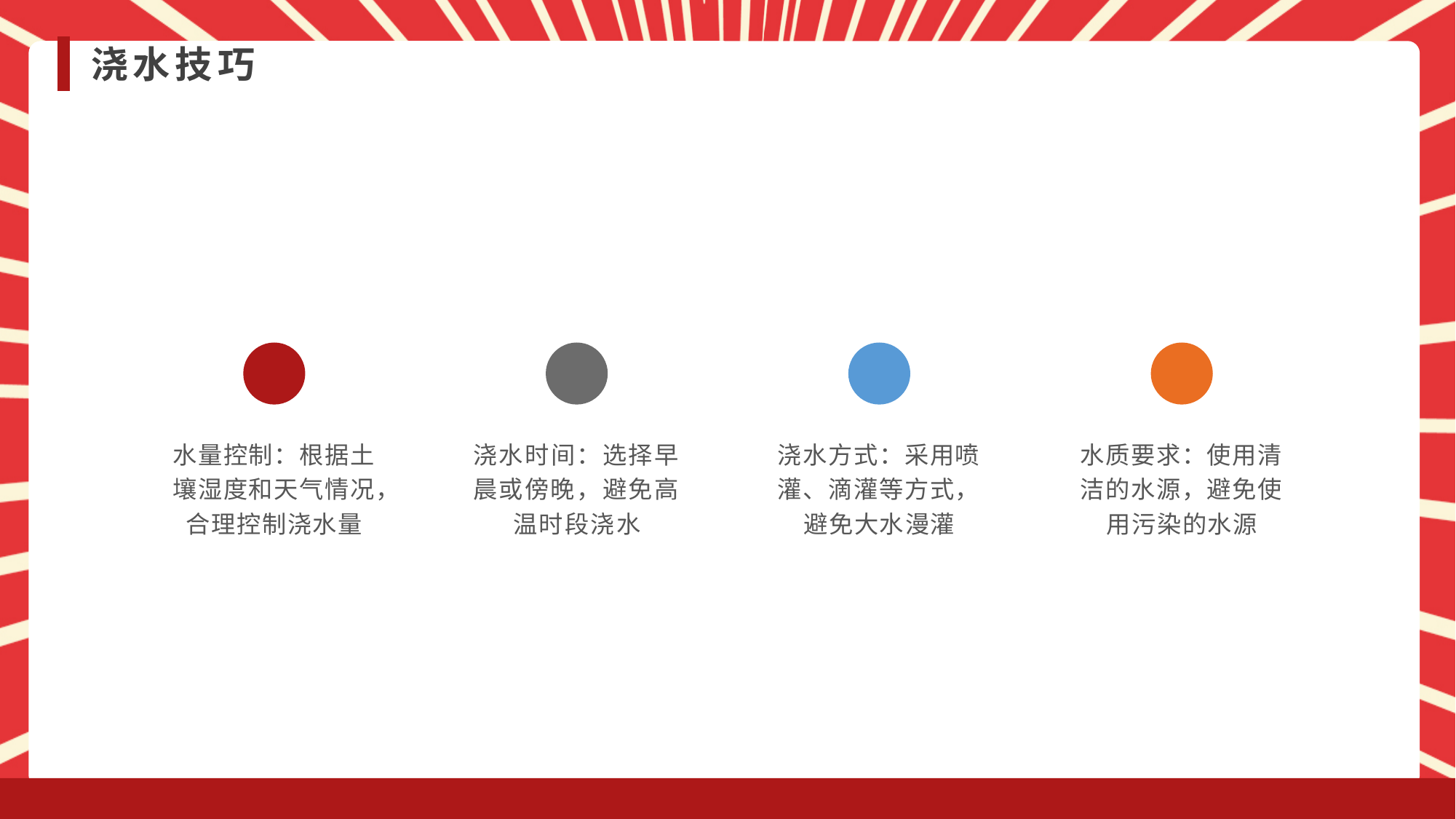

浇水技巧

水量控制：根据土壤湿度和天气情况，合理控制浇水量
浇水时间：选择早晨或傍晚，避免高温时段浇水
浇水方式：采用喷灌、滴灌等方式，避免大水漫灌
水质要求：使用清洁的水源，避免使用污染的水源